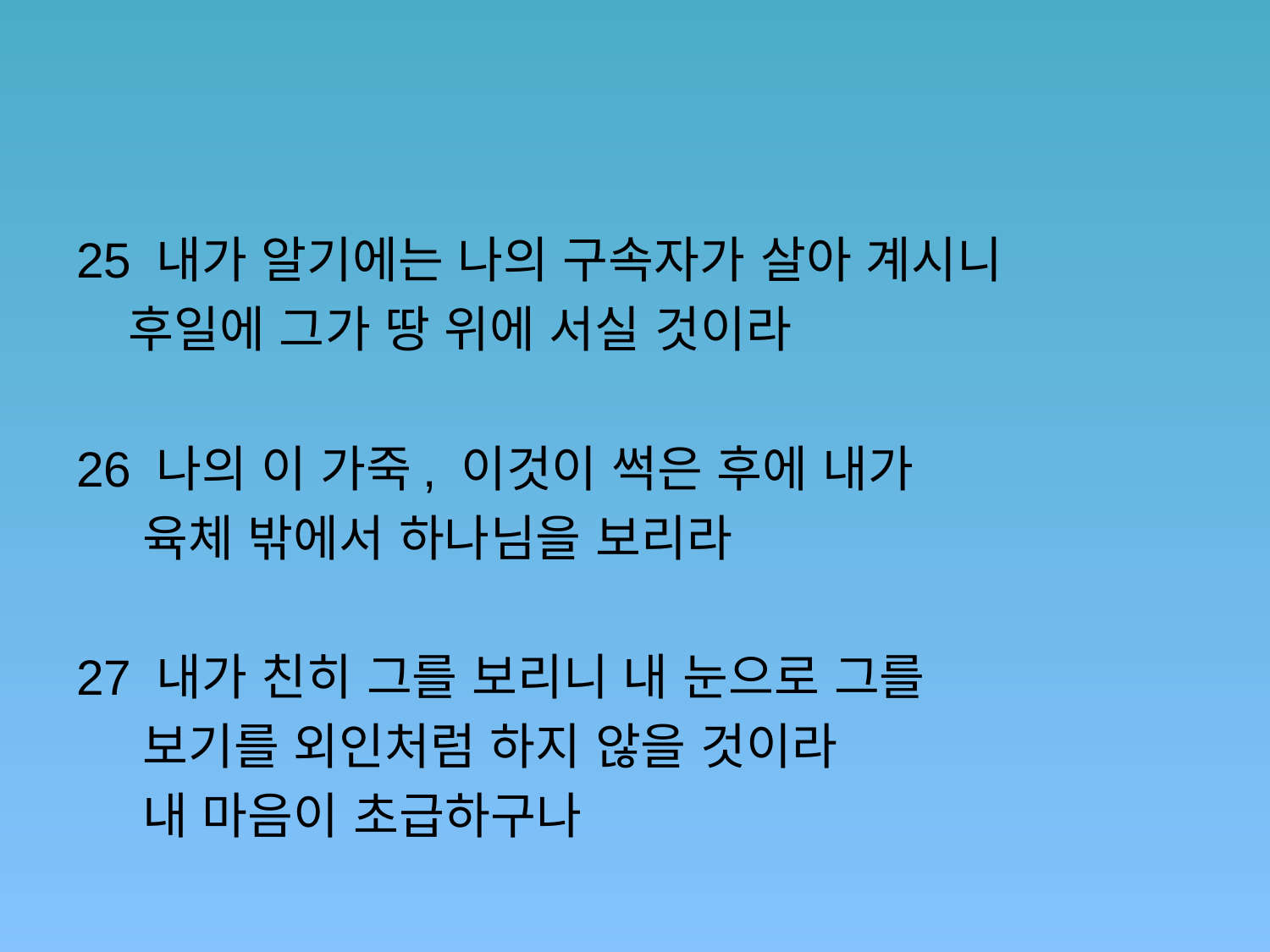

#
25 내가 알기에는 나의 구속자가 살아 계시니
   후일에 그가 땅 위에 서실 것이라

26 나의 이 가죽, 이것이 썩은 후에 내가
    육체 밖에서 하나님을 보리라

27 내가 친히 그를 보리니 내 눈으로 그를
    보기를 외인처럼 하지 않을 것이라
    내 마음이 초급하구나